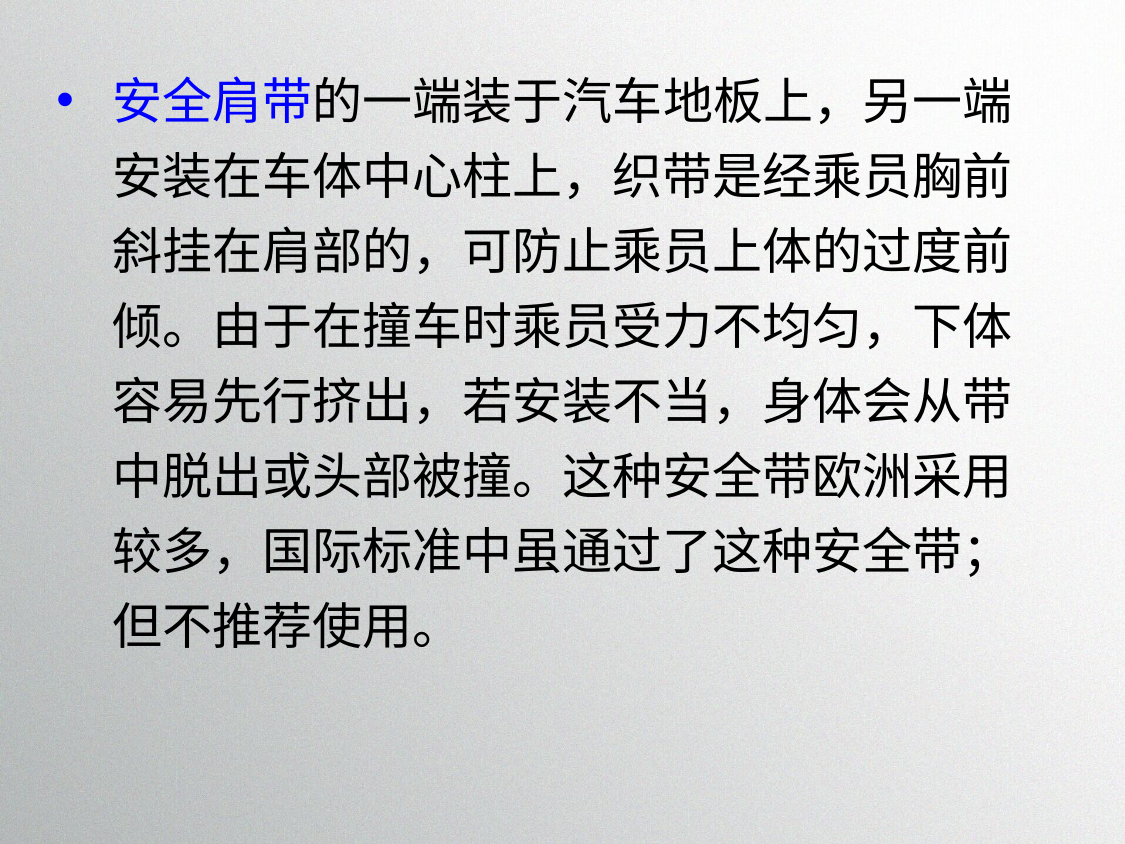

安全肩带的一端装于汽车地板上，另一端安装在车体中心柱上，织带是经乘员胸前斜挂在肩部的，可防止乘员上体的过度前倾。由于在撞车时乘员受力不均匀，下体容易先行挤出，若安装不当，身体会从带中脱出或头部被撞。这种安全带欧洲采用较多，国际标准中虽通过了这种安全带；但不推荐使用。